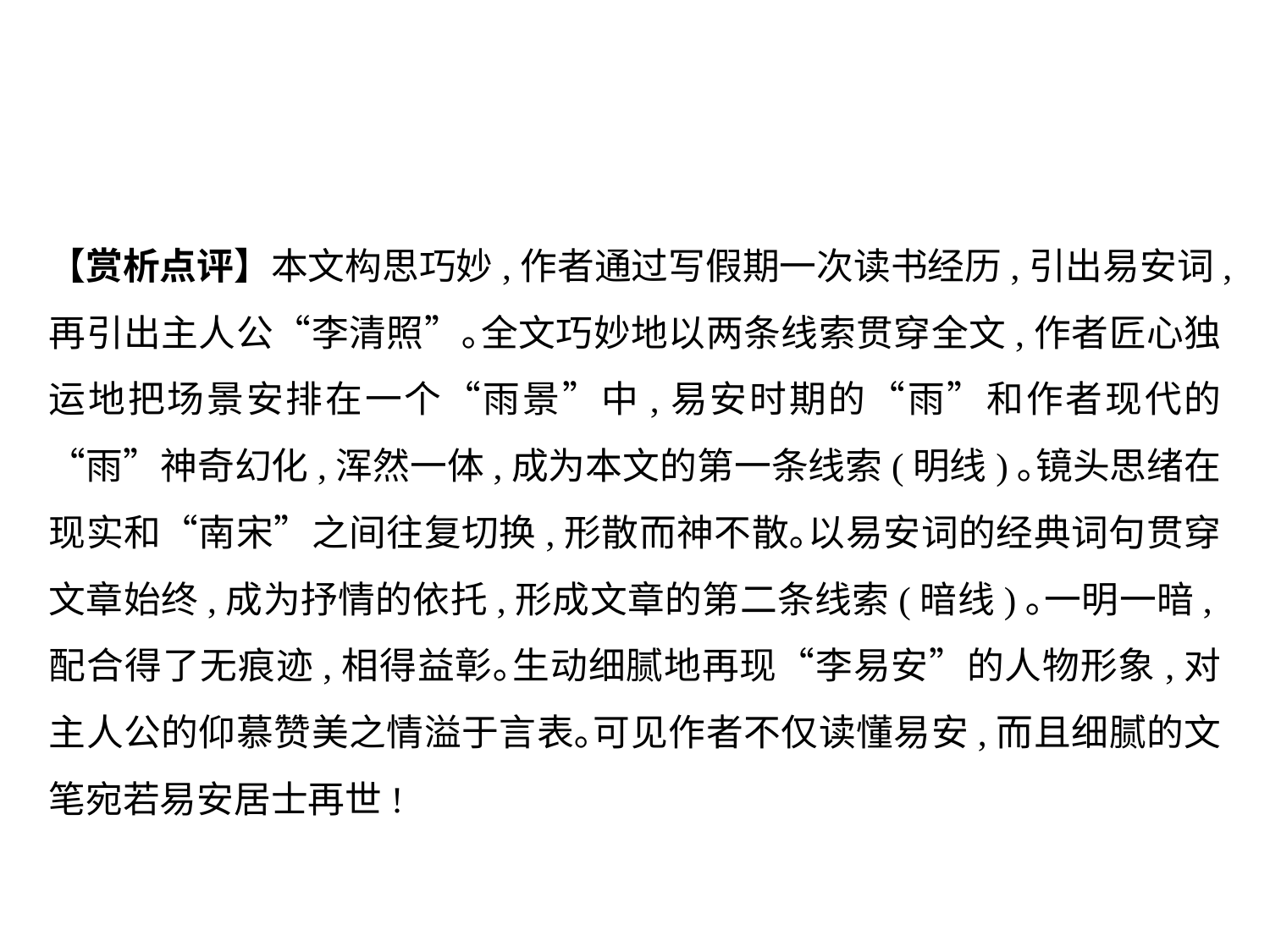

【赏析点评】本文构思巧妙,作者通过写假期一次读书经历,引出易安词,再引出主人公“李清照”｡全文巧妙地以两条线索贯穿全文,作者匠心独运地把场景安排在一个“雨景”中,易安时期的“雨”和作者现代的“雨”神奇幻化,浑然一体,成为本文的第一条线索(明线)｡镜头思绪在现实和“南宋”之间往复切换,形散而神不散｡以易安词的经典词句贯穿文章始终,成为抒情的依托,形成文章的第二条线索(暗线)｡一明一暗,配合得了无痕迹,相得益彰｡生动细腻地再现“李易安”的人物形象,对主人公的仰慕赞美之情溢于言表｡可见作者不仅读懂易安,而且细腻的文笔宛若易安居士再世!